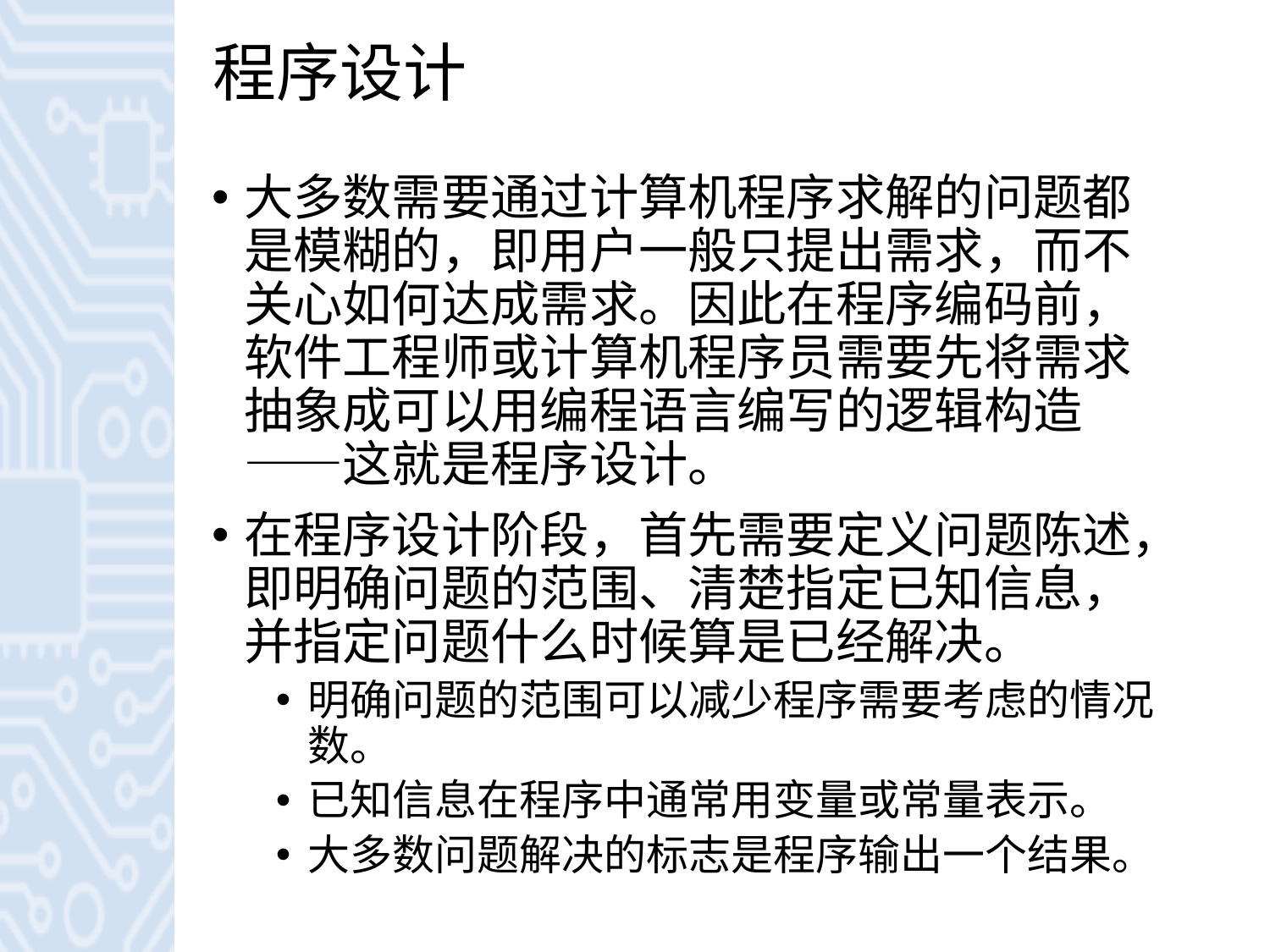

# 程序设计
大多数需要通过计算机程序求解的问题都是模糊的，即用户一般只提出需求，而不关心如何达成需求。因此在程序编码前，软件工程师或计算机程序员需要先将需求抽象成可以用编程语言编写的逻辑构造——这就是程序设计。
在程序设计阶段，首先需要定义问题陈述，即明确问题的范围、清楚指定已知信息，并指定问题什么时候算是已经解决。
明确问题的范围可以减少程序需要考虑的情况数。
已知信息在程序中通常用变量或常量表示。
大多数问题解决的标志是程序输出一个结果。